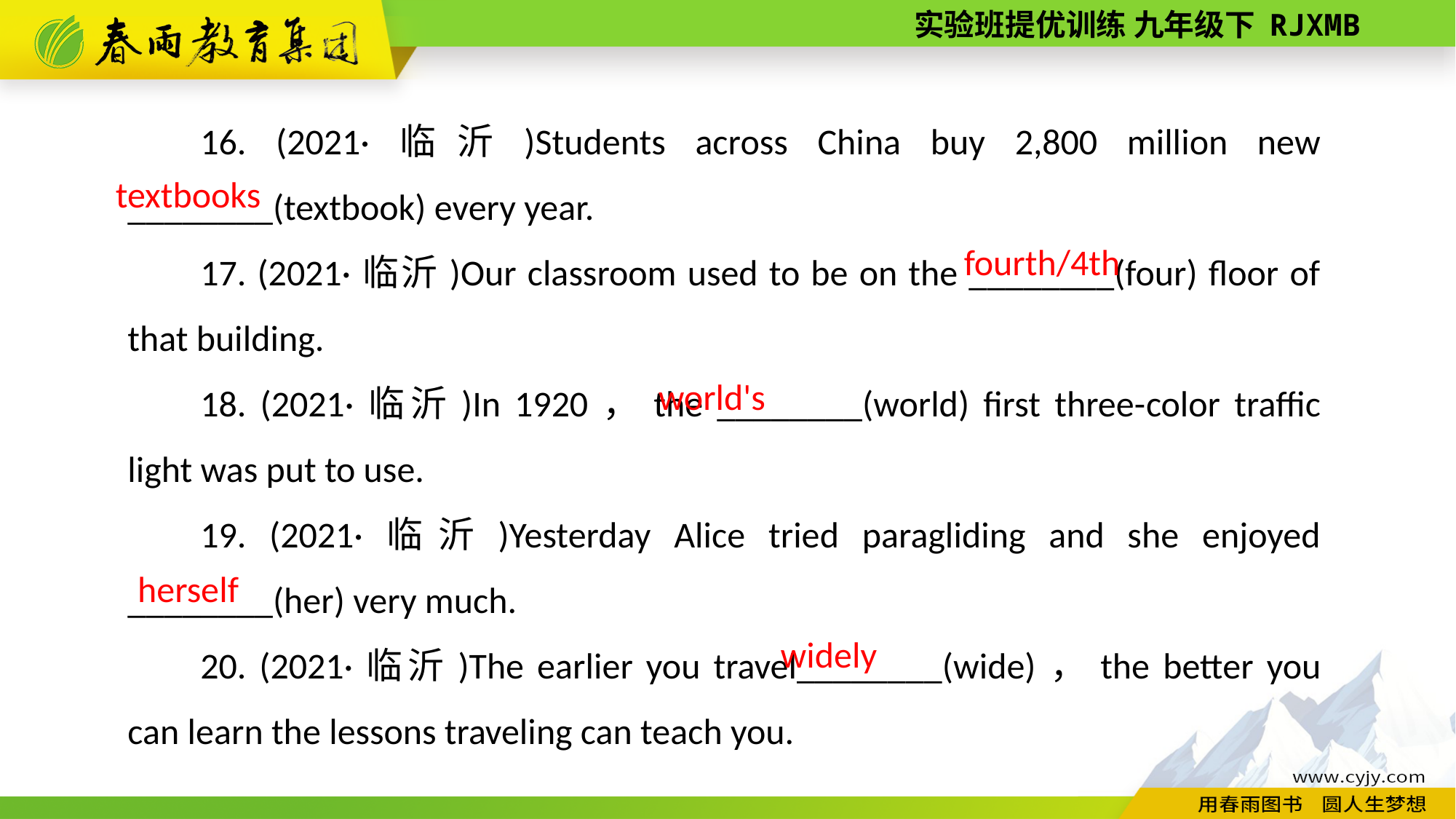

16. (2021·临沂)Students across China buy 2,800 million new ________(textbook) every year.
17. (2021·临沂)Our classroom used to be on the ________(four) floor of that building.
18. (2021·临沂)In 1920，the ________(world) first three-­color traffic light was put to use.
19. (2021·临沂)Yesterday Alice tried paragliding and she enjoyed ________(her) very much.
20. (2021·临沂)The earlier you travel________(wide)，the better you can learn the lessons traveling can teach you.
textbooks
fourth/4th
world's
herself
widely